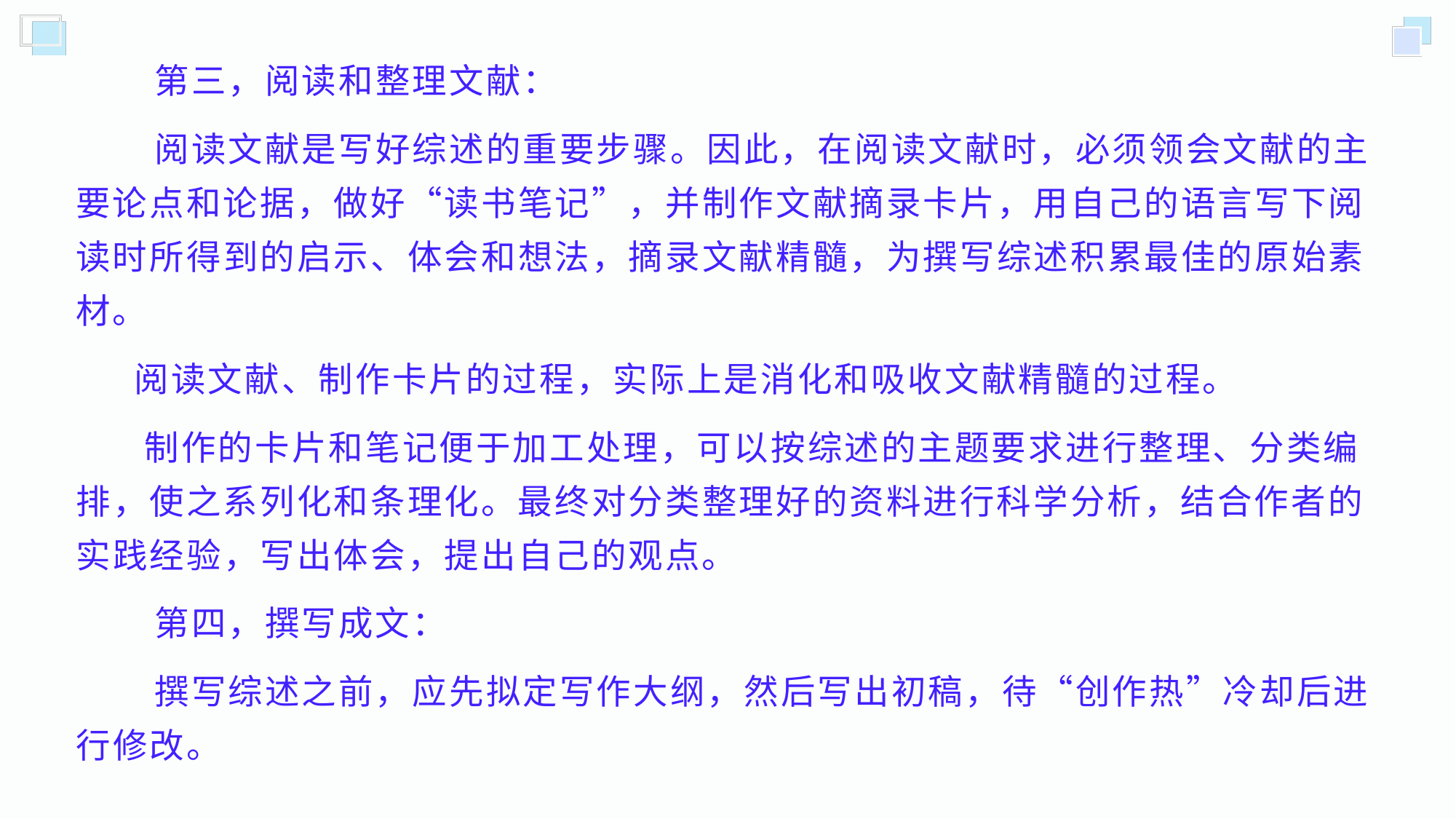

第三，阅读和整理文献：
       阅读文献是写好综述的重要步骤。因此，在阅读文献时，必须领会文献的主要论点和论据，做好“读书笔记”，并制作文献摘录卡片，用自己的语言写下阅读时所得到的启示、体会和想法，摘录文献精髓，为撰写综述积累最佳的原始素材。
     阅读文献、制作卡片的过程，实际上是消化和吸收文献精髓的过程。
      制作的卡片和笔记便于加工处理，可以按综述的主题要求进行整理、分类编排，使之系列化和条理化。最终对分类整理好的资料进行科学分析，结合作者的实践经验，写出体会，提出自己的观点。
       第四，撰写成文：
       撰写综述之前，应先拟定写作大纲，然后写出初稿，待“创作热”冷却后进行修改。